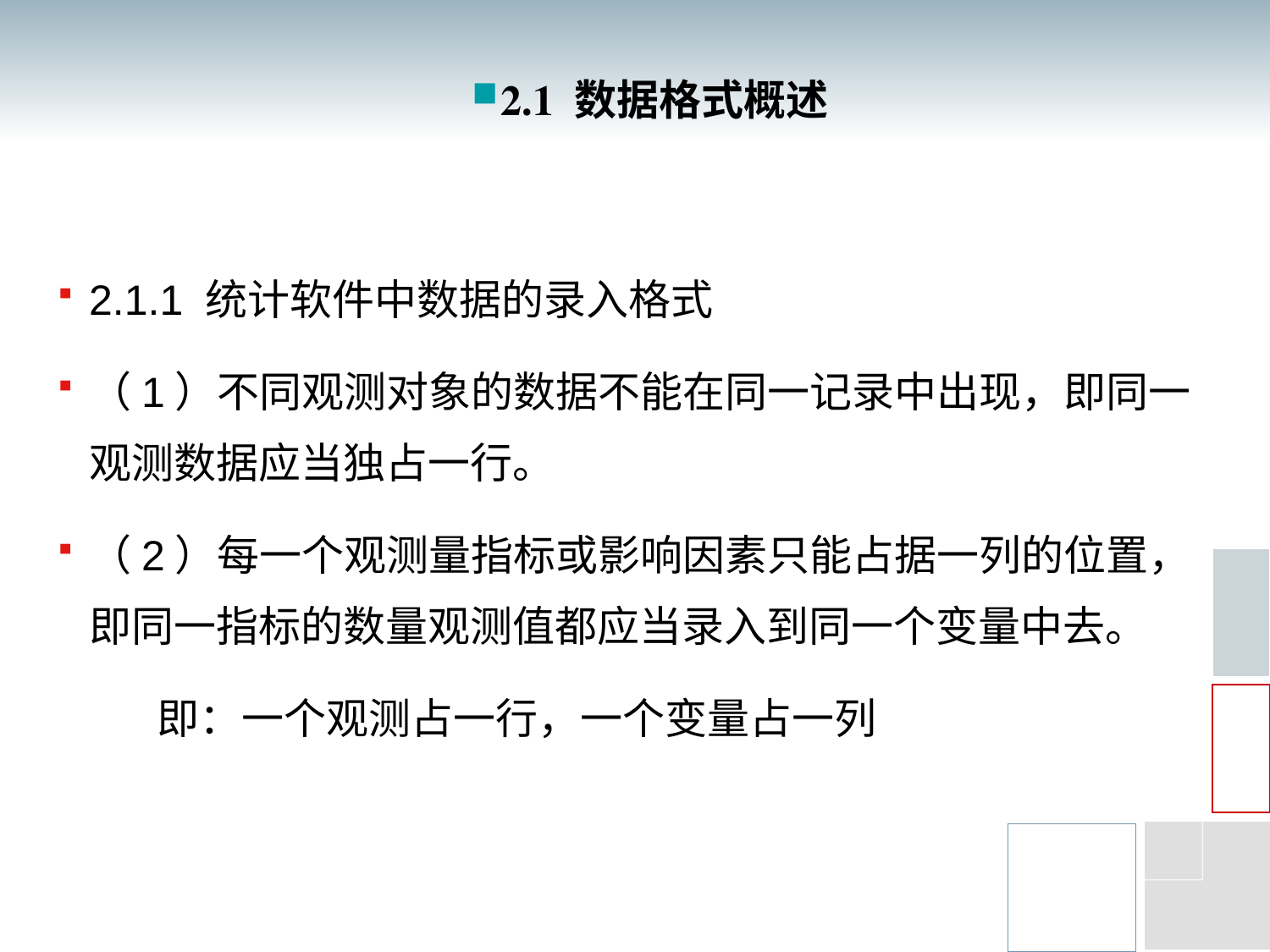

2.1 数据格式概述
2.1.1 统计软件中数据的录入格式
（1）不同观测对象的数据不能在同一记录中出现，即同一观测数据应当独占一行。
（2）每一个观测量指标或影响因素只能占据一列的位置，即同一指标的数量观测值都应当录入到同一个变量中去。
即：一个观测占一行，一个变量占一列